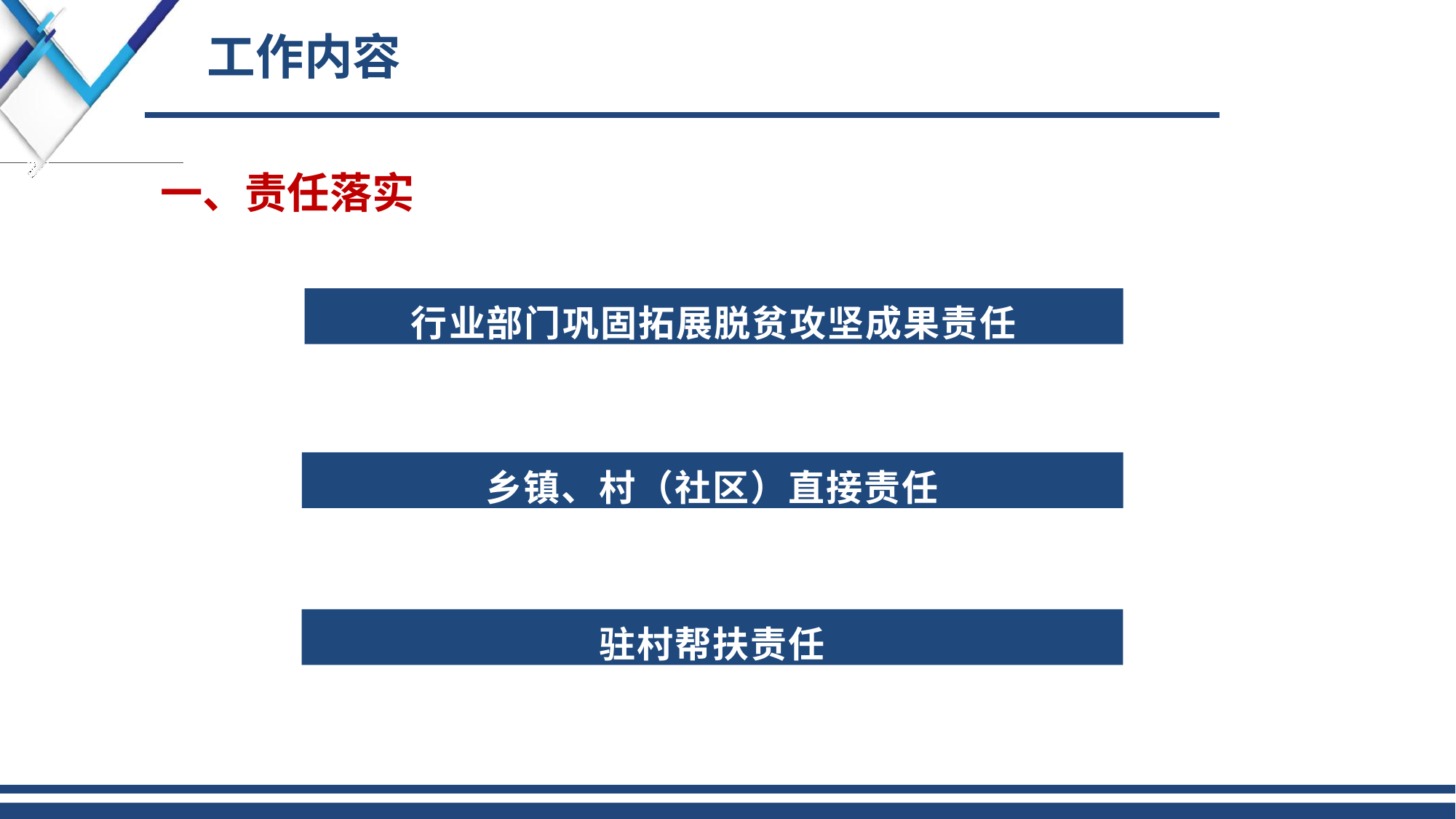

# 工作内容

一、责任落实
行业部门巩固拓展脱贫攻坚成果责任
乡镇、村（社区）直接责任
驻村帮扶责任